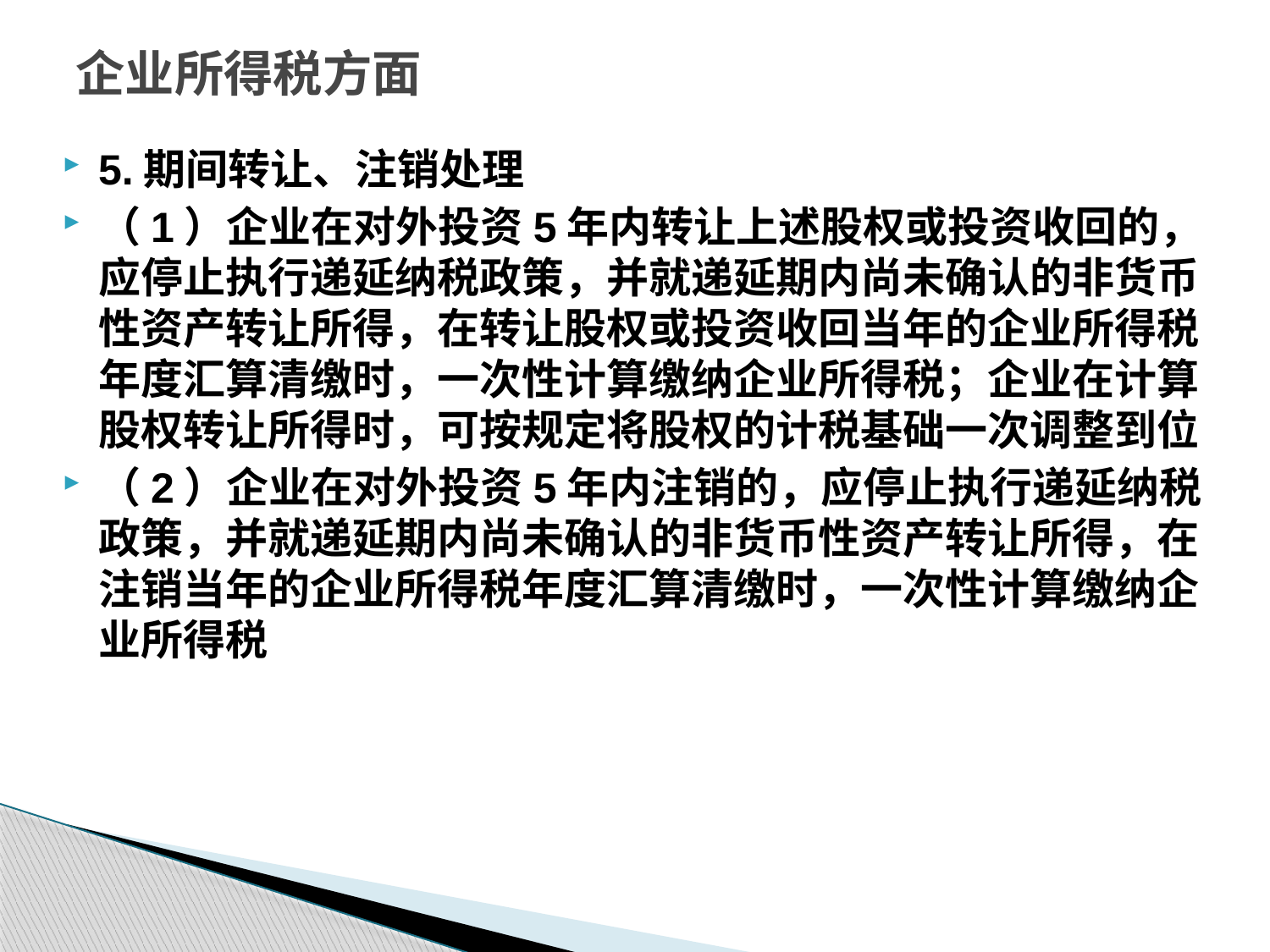

# 企业所得税方面
5.期间转让、注销处理
（1）企业在对外投资5年内转让上述股权或投资收回的，应停止执行递延纳税政策，并就递延期内尚未确认的非货币性资产转让所得，在转让股权或投资收回当年的企业所得税年度汇算清缴时，一次性计算缴纳企业所得税；企业在计算股权转让所得时，可按规定将股权的计税基础一次调整到位
（2）企业在对外投资5年内注销的，应停止执行递延纳税政策，并就递延期内尚未确认的非货币性资产转让所得，在注销当年的企业所得税年度汇算清缴时，一次性计算缴纳企业所得税